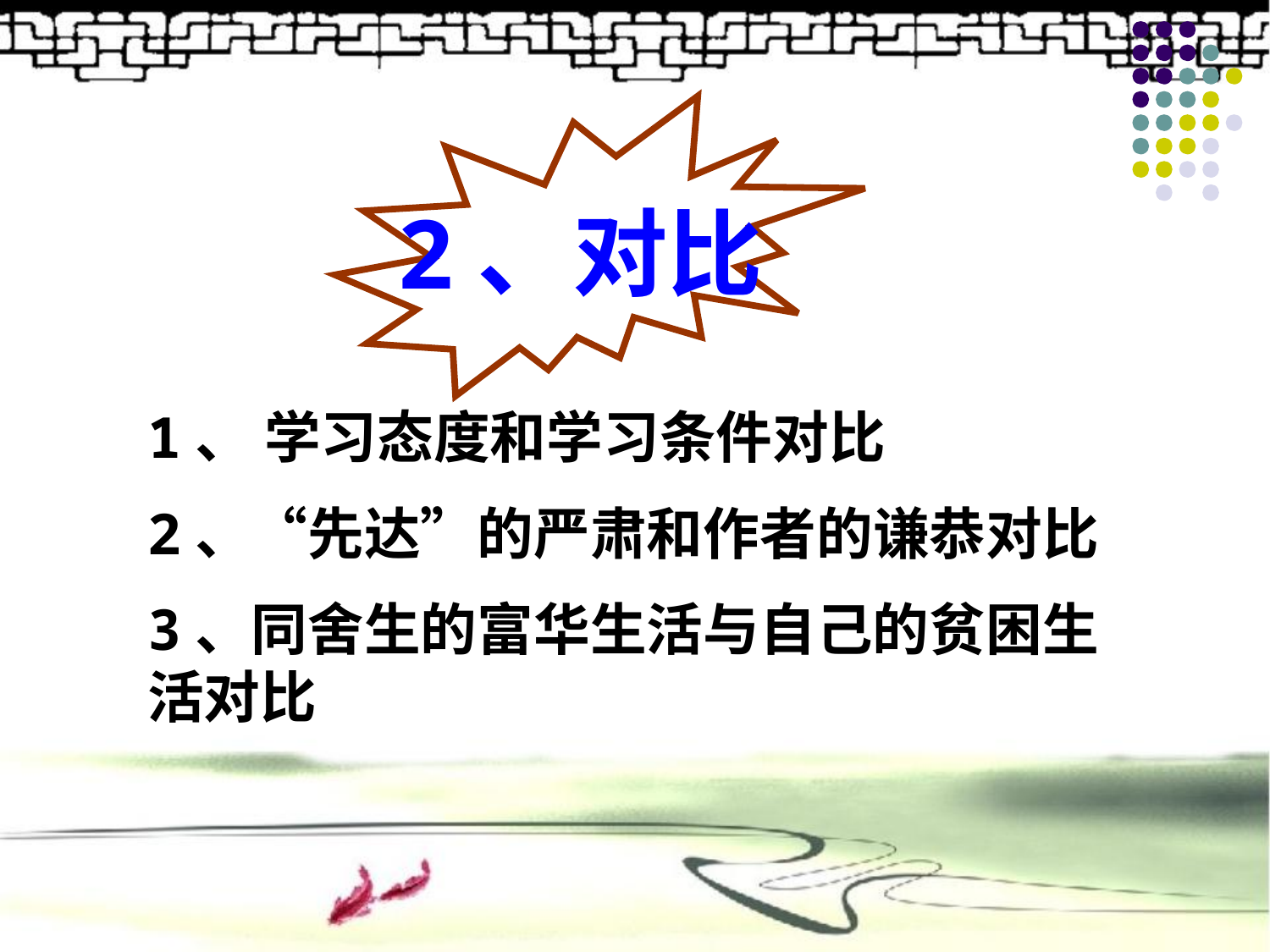

2、对比
1、 学习态度和学习条件对比
2、“先达”的严肃和作者的谦恭对比
3、同舍生的富华生活与自己的贫困生活对比